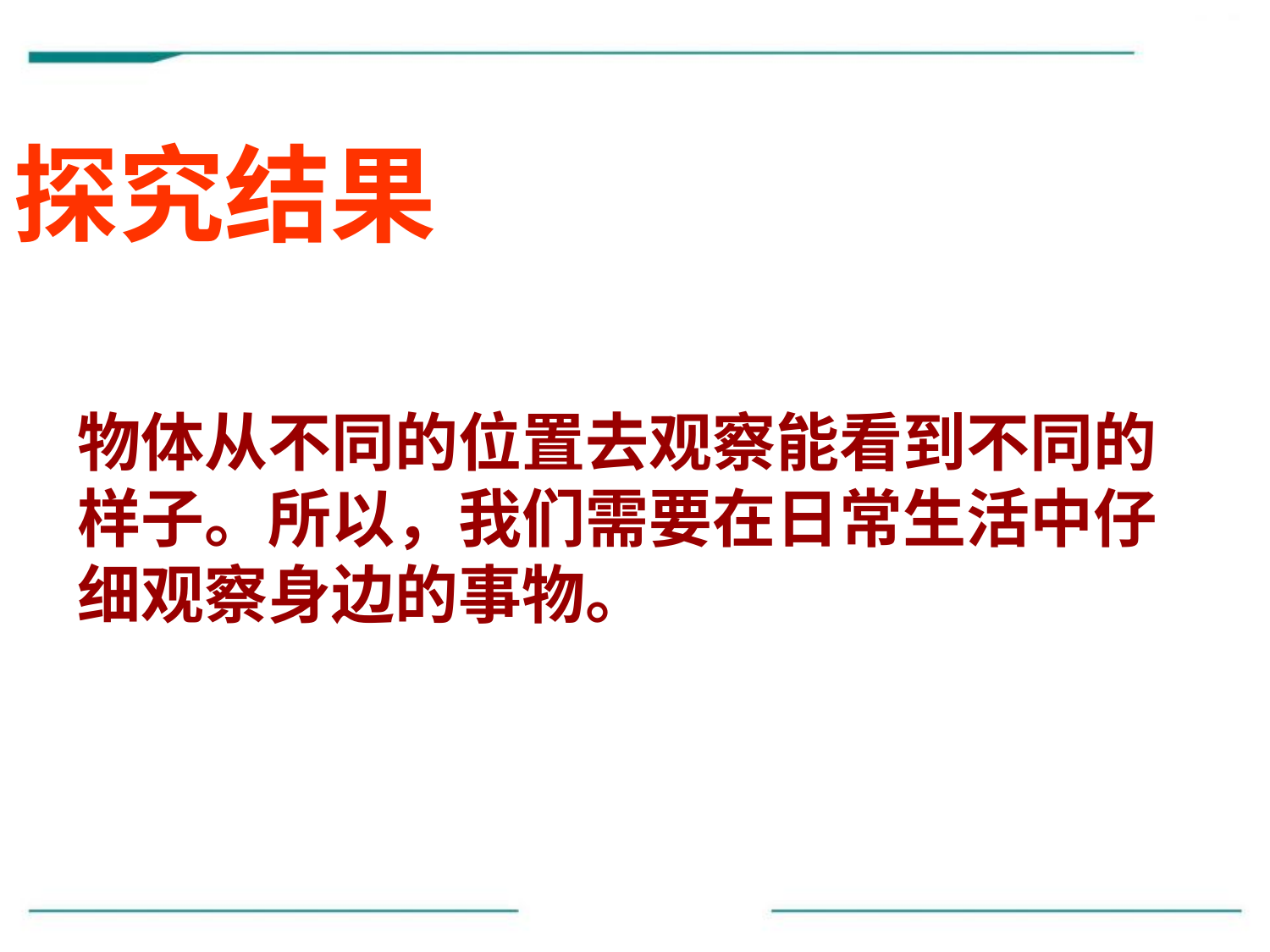

探究结果
物体从不同的位置去观察能看到不同的样子。所以，我们需要在日常生活中仔细观察身边的事物。